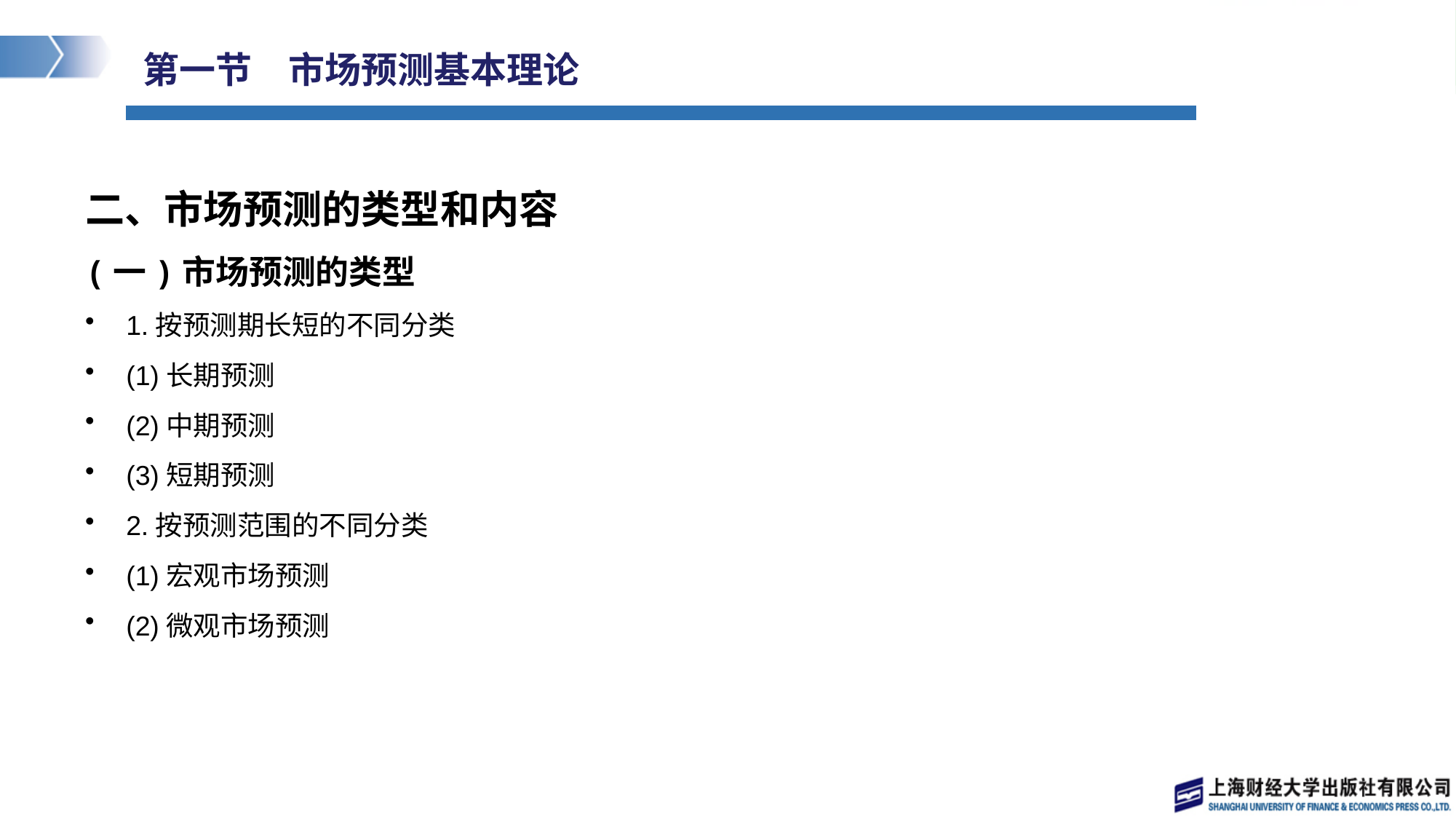

# 第一节　市场预测基本理论
二、市场预测的类型和内容
(一)市场预测的类型
1.按预测期长短的不同分类
(1)长期预测
(2)中期预测
(3)短期预测
2.按预测范围的不同分类
(1)宏观市场预测
(2)微观市场预测